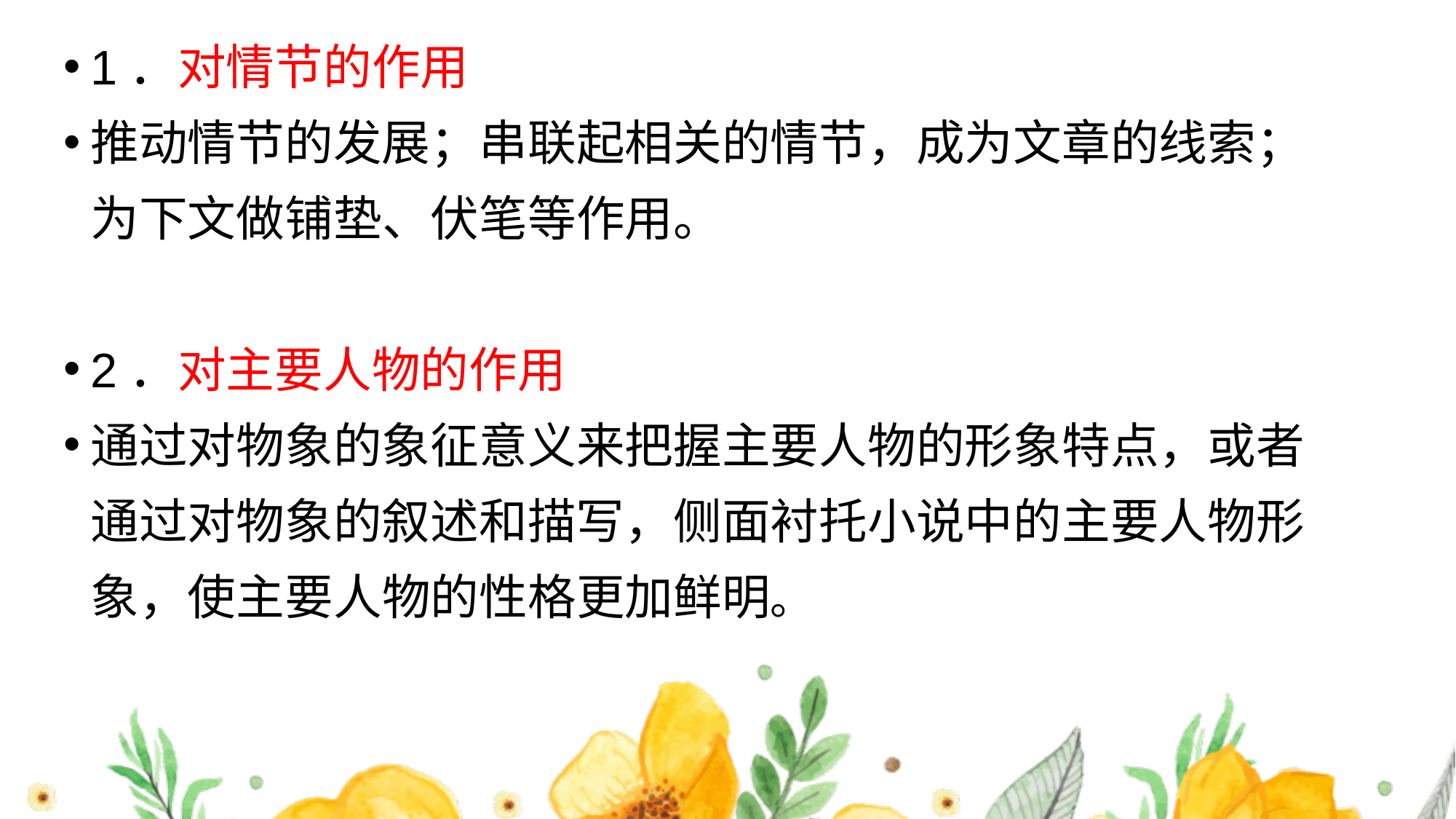

1．对情节的作用
推动情节的发展；串联起相关的情节，成为文章的线索；为下文做铺垫、伏笔等作用。

2．对主要人物的作用
通过对物象的象征意义来把握主要人物的形象特点，或者通过对物象的叙述和描写，侧面衬托小说中的主要人物形象，使主要人物的性格更加鲜明。

#